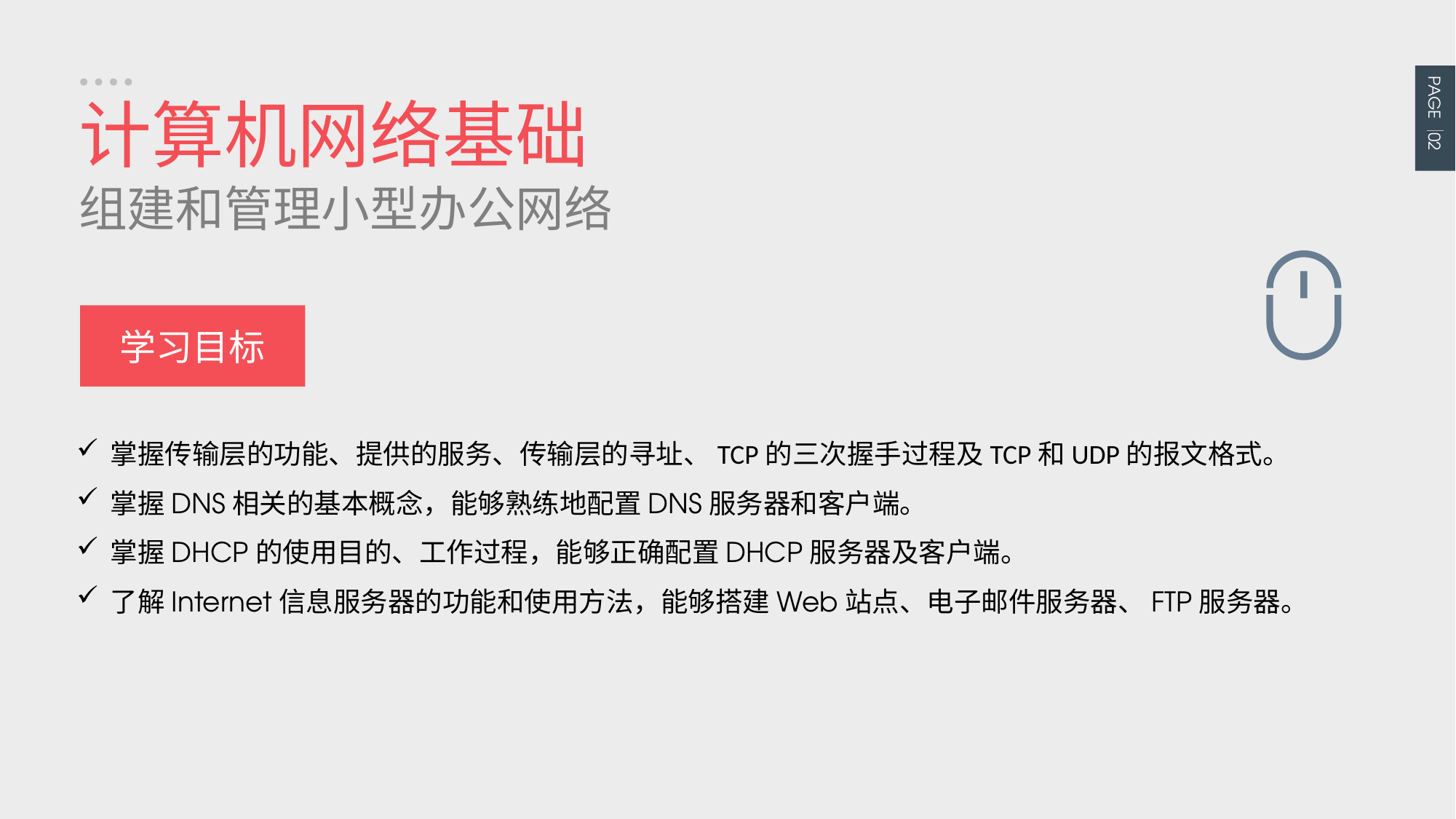

PAGE   02
计算机网络基础
组建和管理小型办公网络

学习目标
掌握传输层的功能、提供的服务、传输层的寻址、TCP的三次握手过程及TCP和UDP的报文格式。
掌握DNS相关的基本概念，能够熟练地配置DNS服务器和客户端。
掌握DHCP的使用目的、工作过程，能够正确配置DHCP服务器及客户端。
了解Internet信息服务器的功能和使用方法，能够搭建Web站点、电子邮件服务器、FTP服务器。